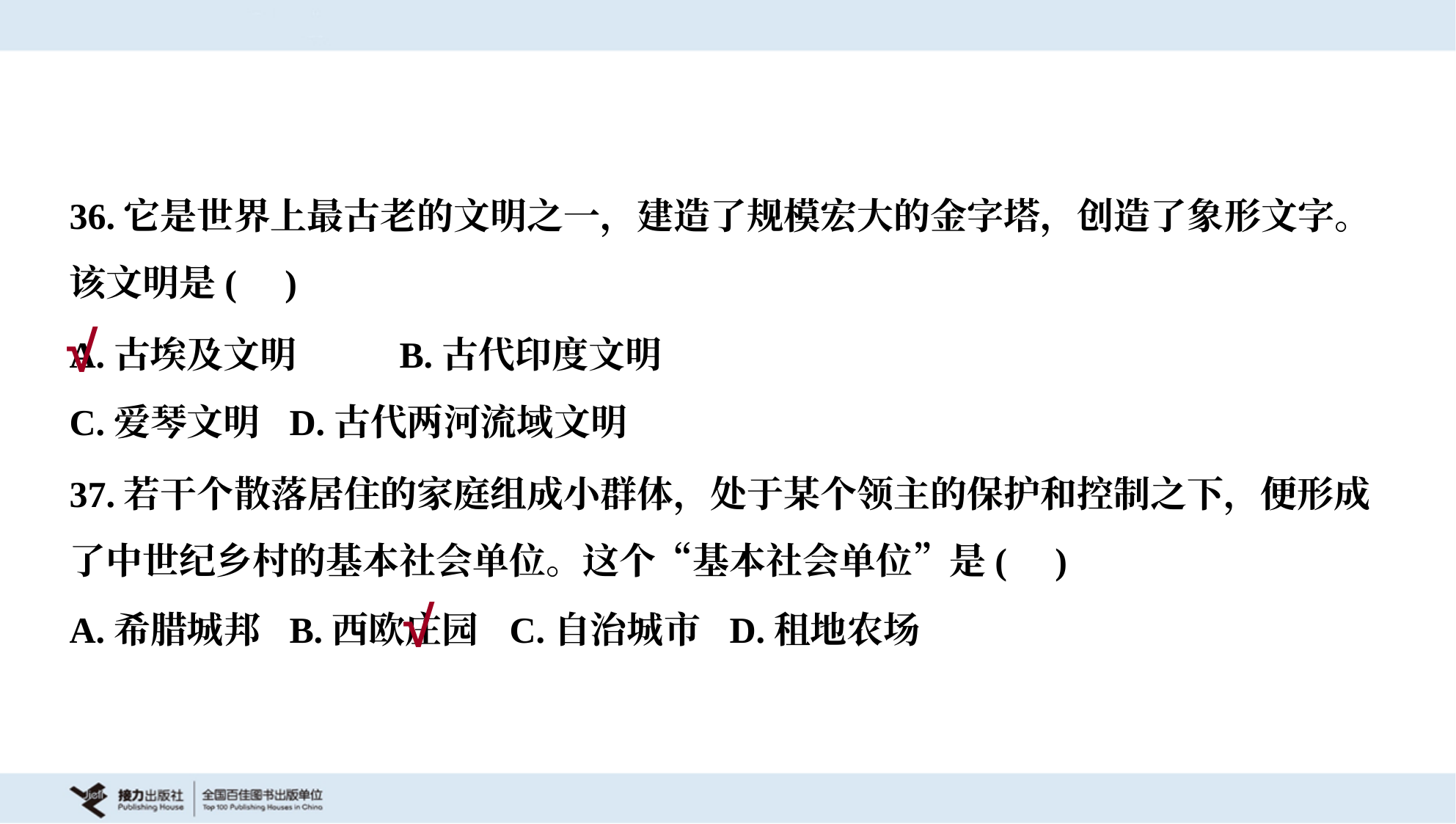

36.它是世界上最古老的文明之一，建造了规模宏大的金字塔，创造了象形文字。
该文明是(     )
A.古埃及文明	B.古代印度文明
C.爱琴文明	D.古代两河流域文明
√
37.若干个散落居住的家庭组成小群体，处于某个领主的保护和控制之下，便形成
了中世纪乡村的基本社会单位。这个“基本社会单位”是(     )
A.希腊城邦	B.西欧庄园	C.自治城市	D.租地农场
√